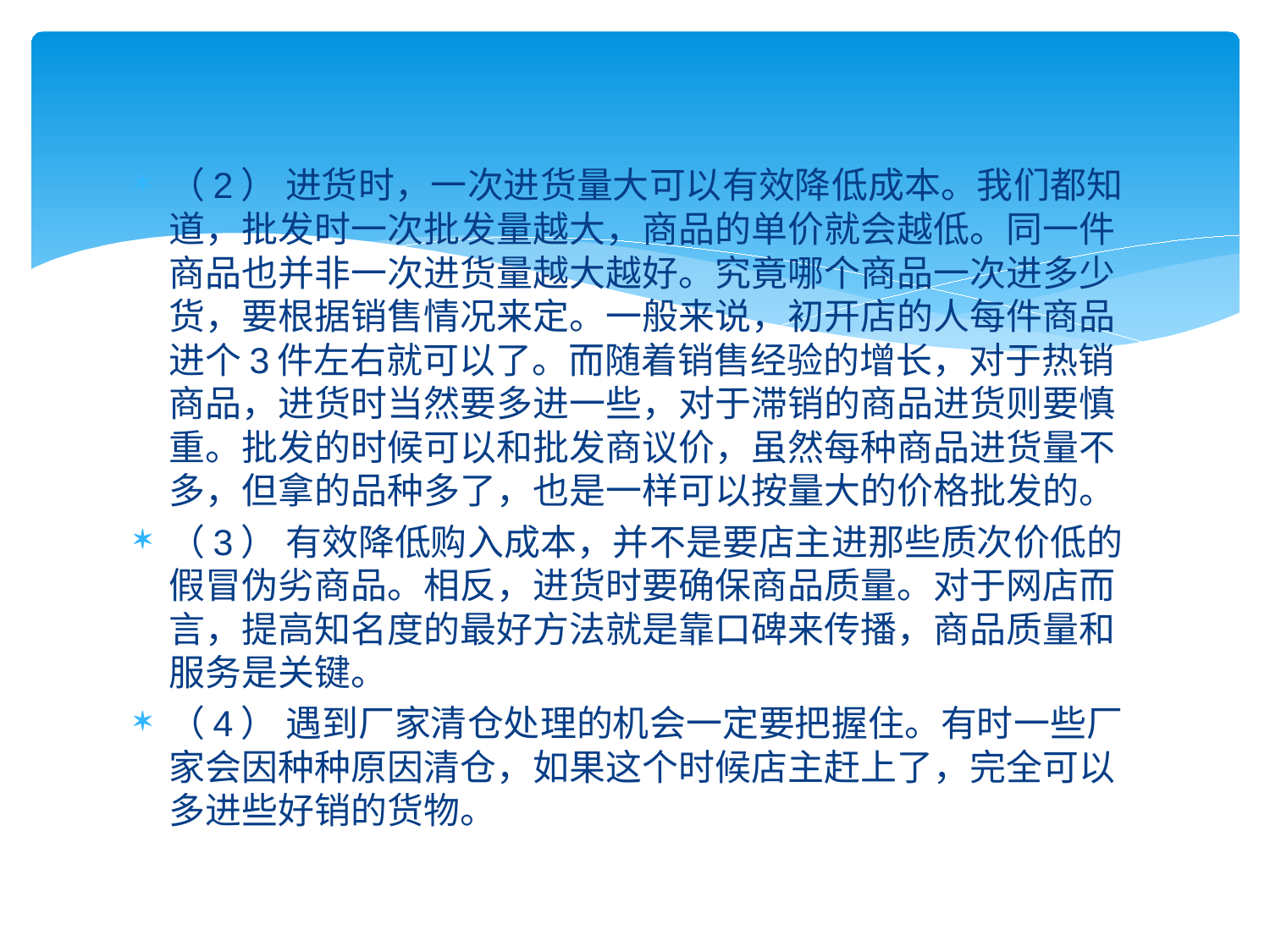

（2） 进货时，一次进货量大可以有效降低成本。我们都知道，批发时一次批发量越大，商品的单价就会越低。同一件商品也并非一次进货量越大越好。究竟哪个商品一次进多少货，要根据销售情况来定。一般来说，初开店的人每件商品进个3件左右就可以了。而随着销售经验的增长，对于热销商品，进货时当然要多进一些，对于滞销的商品进货则要慎重。批发的时候可以和批发商议价，虽然每种商品进货量不多，但拿的品种多了，也是一样可以按量大的价格批发的。
（3） 有效降低购入成本，并不是要店主进那些质次价低的假冒伪劣商品。相反，进货时要确保商品质量。对于网店而言，提高知名度的最好方法就是靠口碑来传播，商品质量和服务是关键。
（4） 遇到厂家清仓处理的机会一定要把握住。有时一些厂家会因种种原因清仓，如果这个时候店主赶上了，完全可以多进些好销的货物。